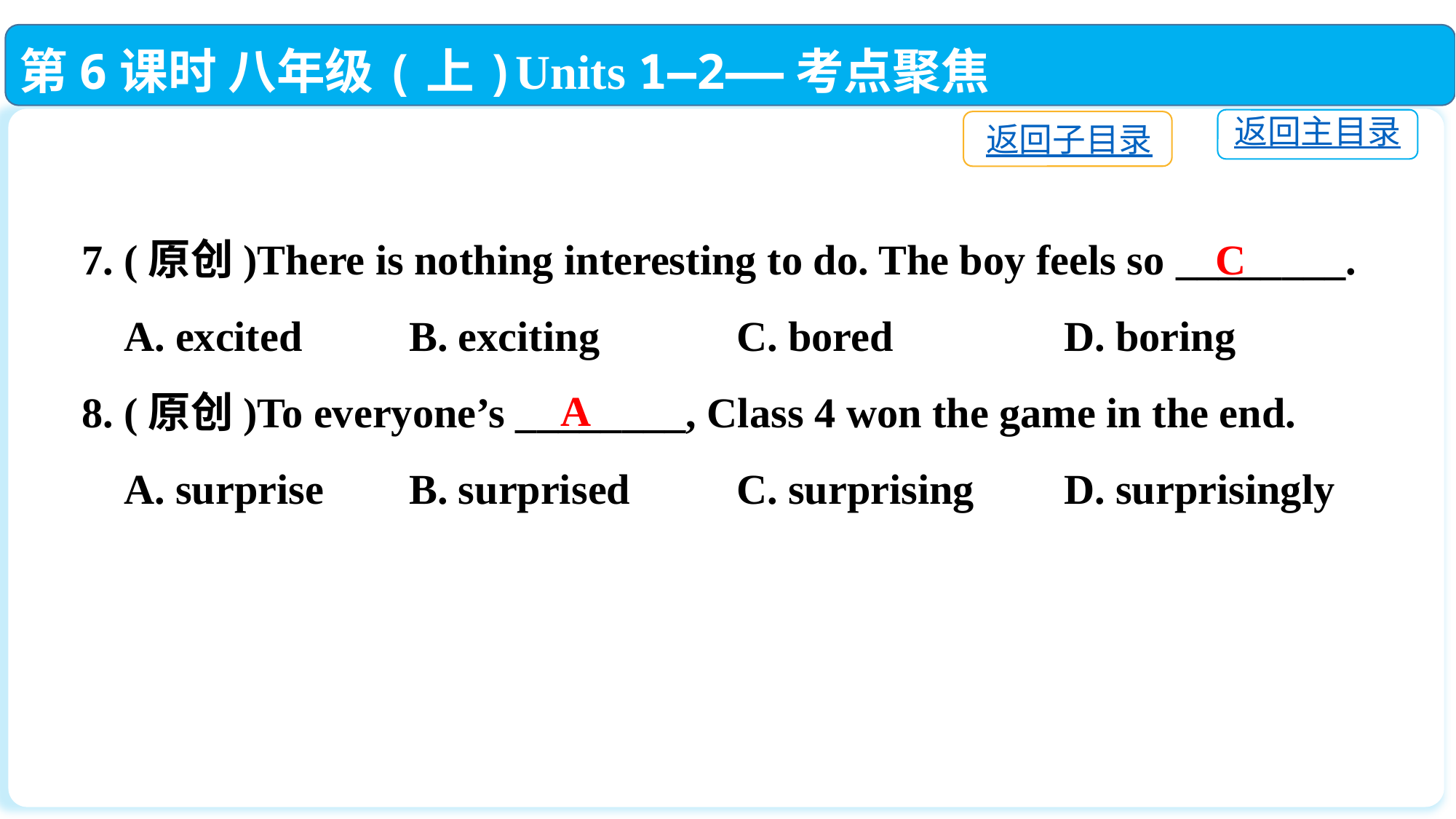

第6课时 八年级(上)Units 1—2——考点聚焦

返回主目录

返回子目录
7. (原创)There is nothing interesting to do. The boy feels so ________.
    A. excited 	B. exciting		C. bored		D. boring
8. (原创)To everyone’s ________, Class 4 won the game in the end.
    A. surprise 	B. surprised	C. surprising　	D. surprisingly
C
A